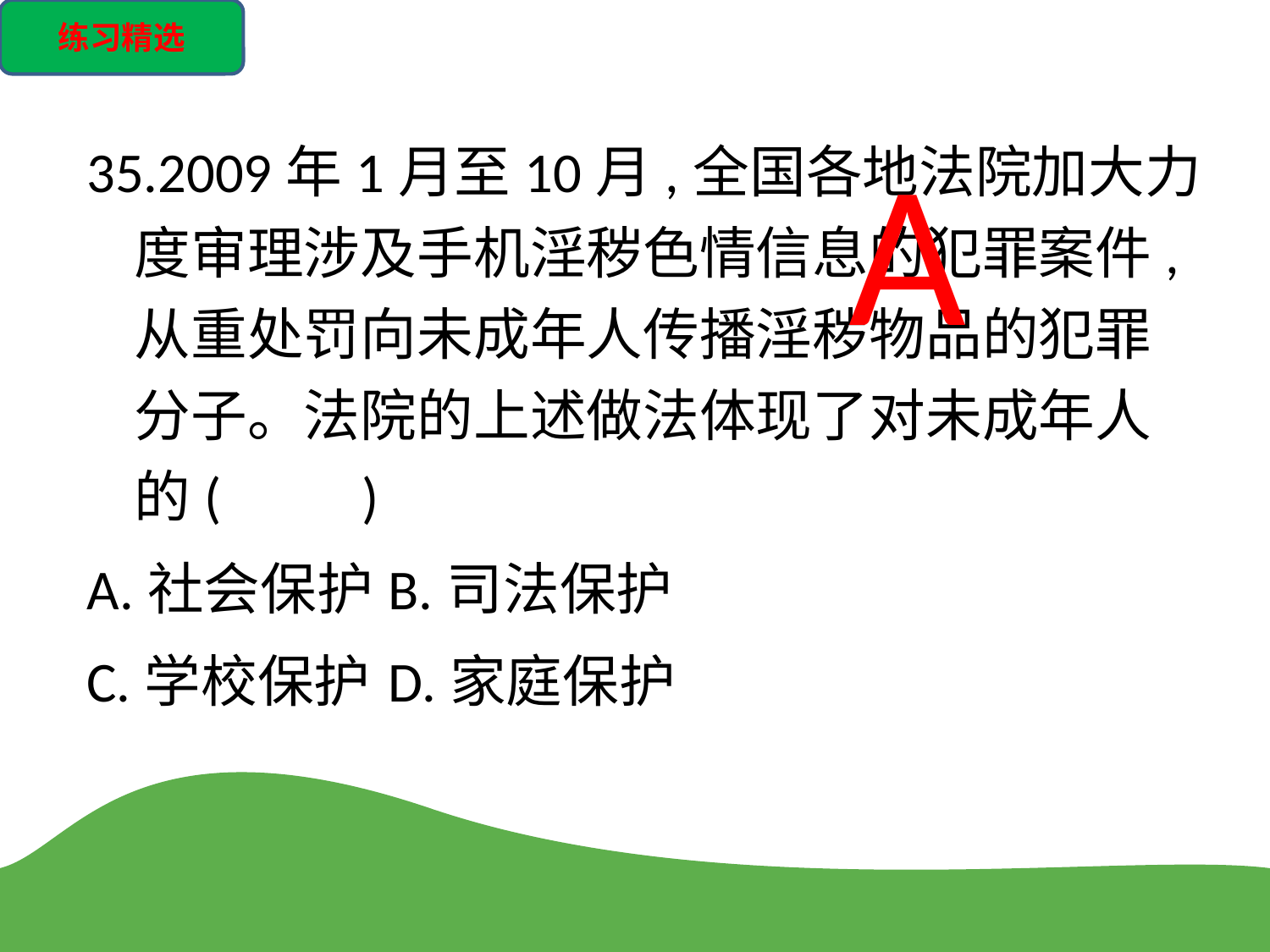

练习精选
35.2009年1月至10月,全国各地法院加大力度审理涉及手机淫秽色情信息的犯罪案件,从重处罚向未成年人传播淫秽物品的犯罪分子。法院的上述做法体现了对未成年人的(　　)
A.社会保护	B.司法保护
C.学校保护	D.家庭保护
A